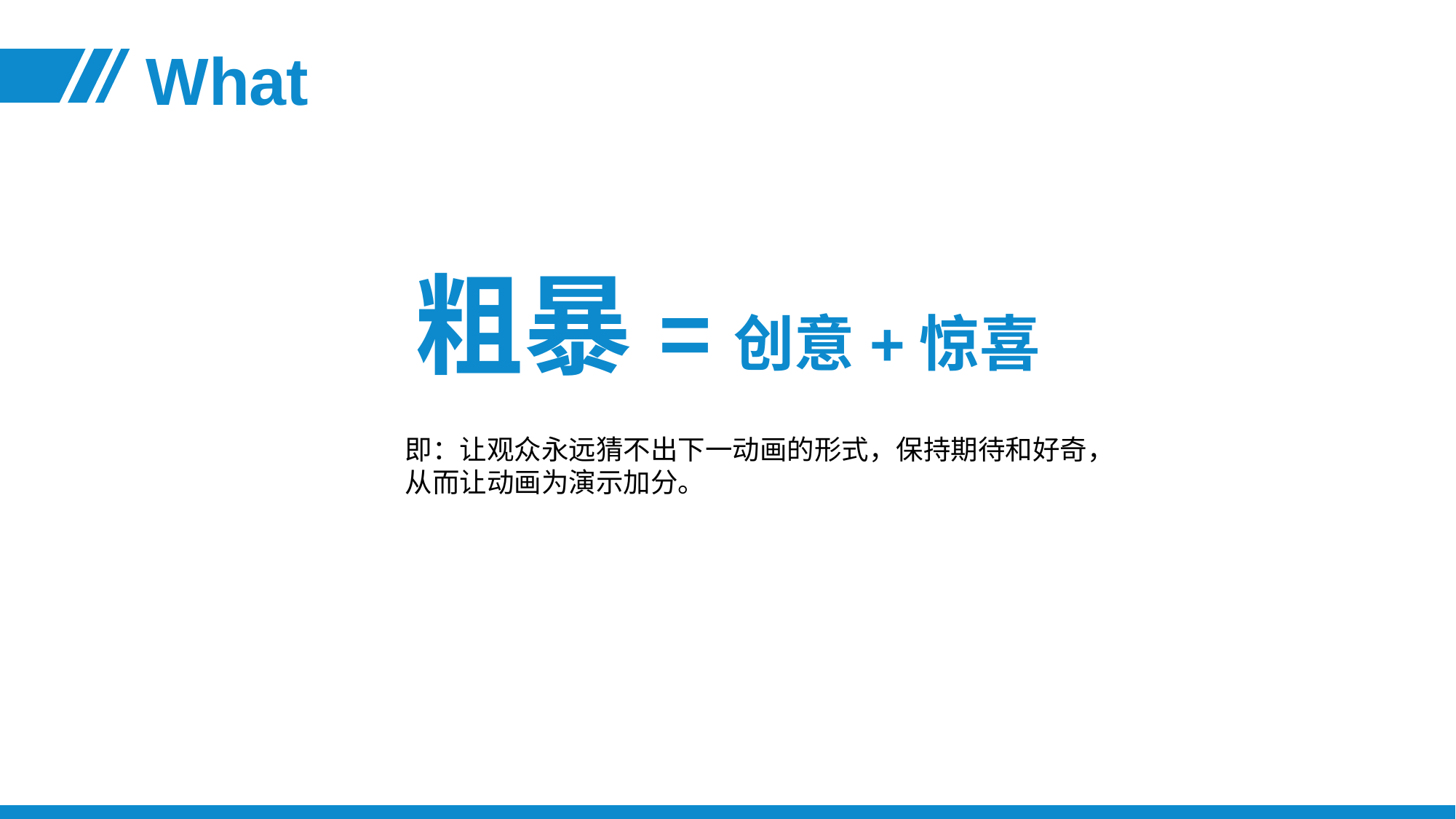

What
粗暴=创意+惊喜
即：让观众永远猜不出下一动画的形式，保持期待和好奇，从而让动画为演示加分。